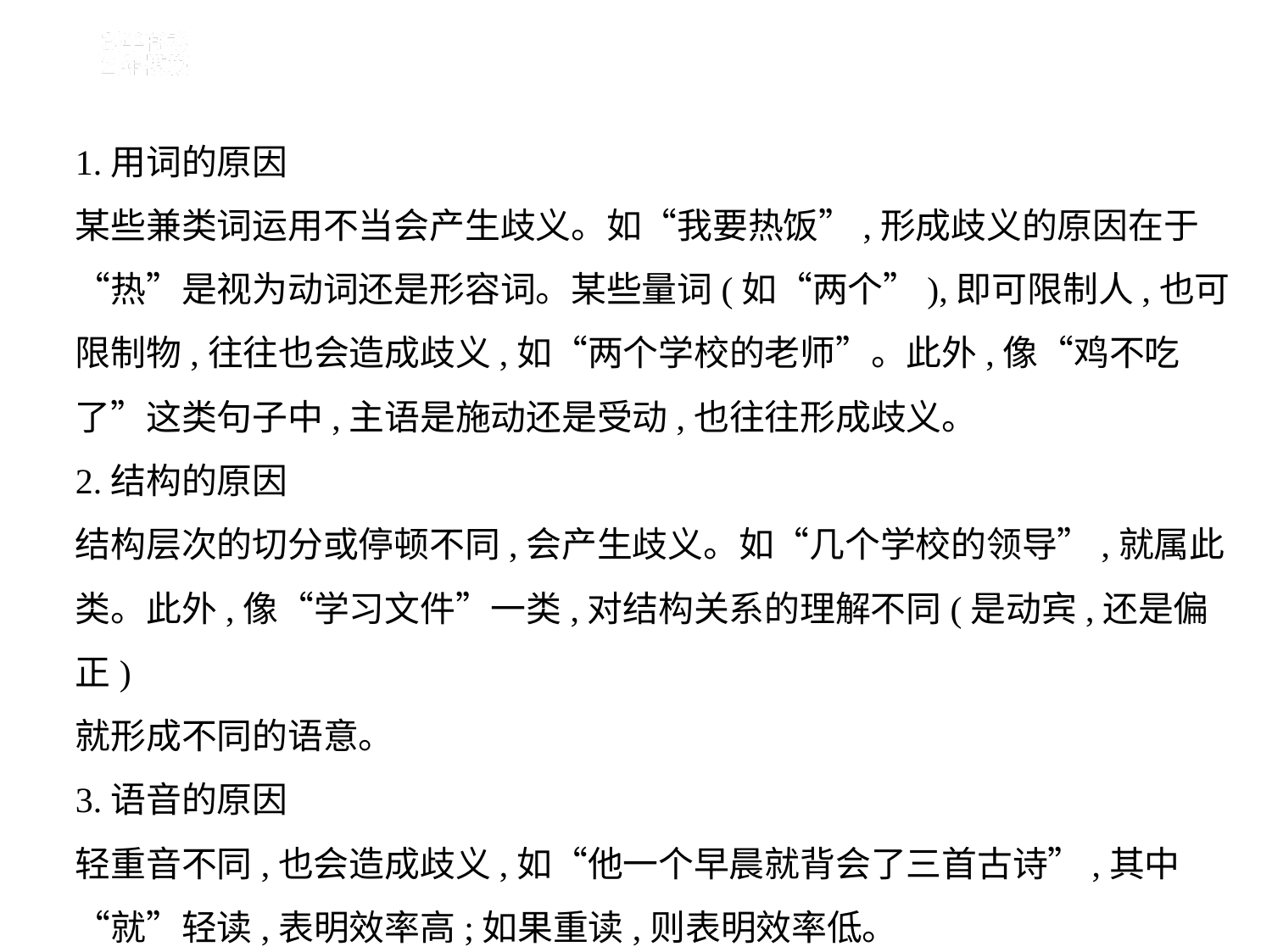

1.用词的原因
某些兼类词运用不当会产生歧义。如“我要热饭”,形成歧义的原因在于
“热”是视为动词还是形容词。某些量词(如“两个”),即可限制人,也可
限制物,往往也会造成歧义,如“两个学校的老师”。此外,像“鸡不吃
了”这类句子中,主语是施动还是受动,也往往形成歧义。
2.结构的原因
结构层次的切分或停顿不同,会产生歧义。如“几个学校的领导”,就属此
类。此外,像“学习文件”一类,对结构关系的理解不同(是动宾,还是偏正)
就形成不同的语意。
3.语音的原因
轻重音不同,也会造成歧义,如“他一个早晨就背会了三首古诗”,其中
“就”轻读,表明效率高;如果重读,则表明效率低。